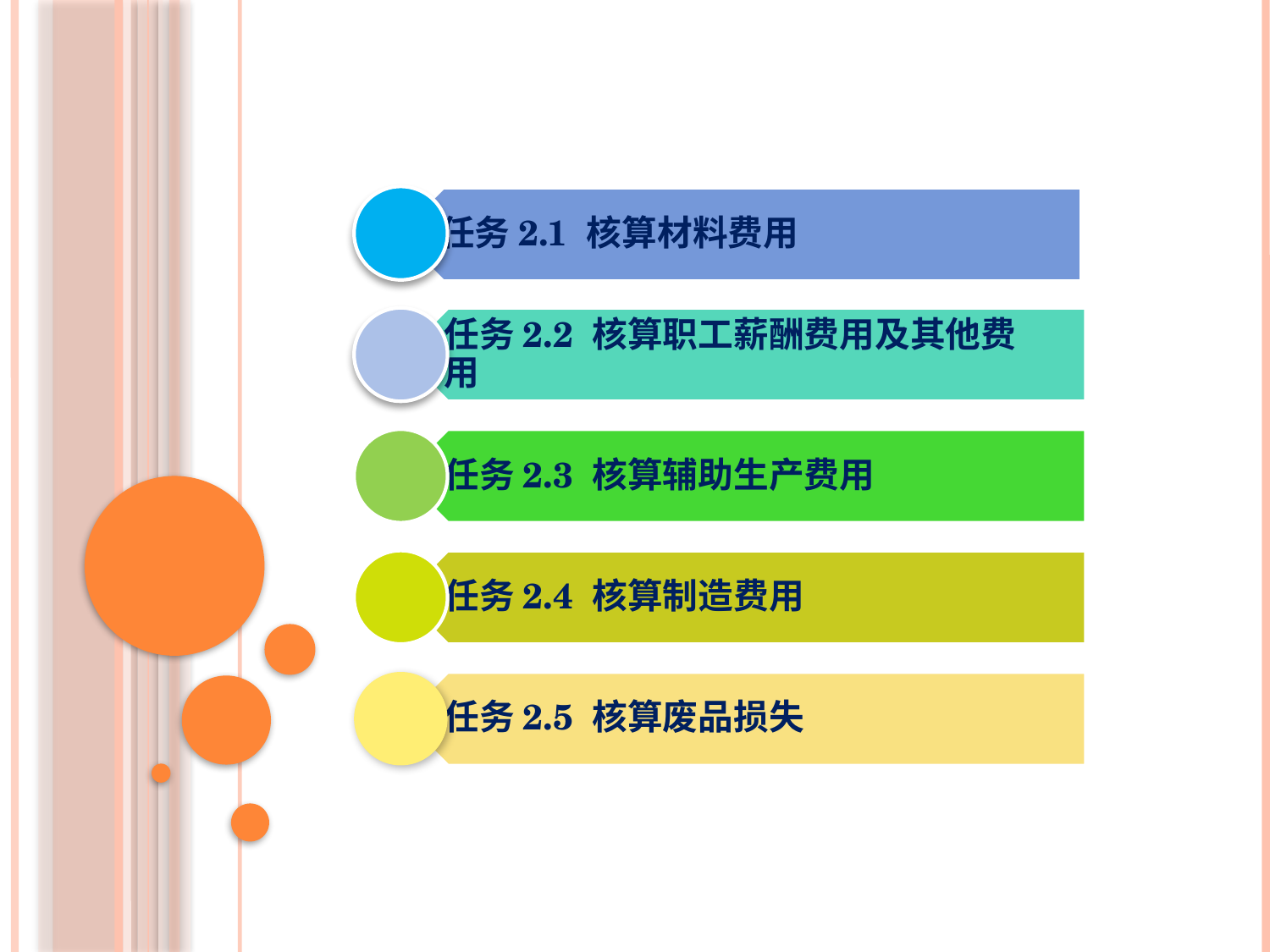

任务2.1 核算材料费用
任务2.2 核算职工薪酬费用及其他费用
任务2.3 核算辅助生产费用
任务2.4 核算制造费用
任务2.5 核算废品损失